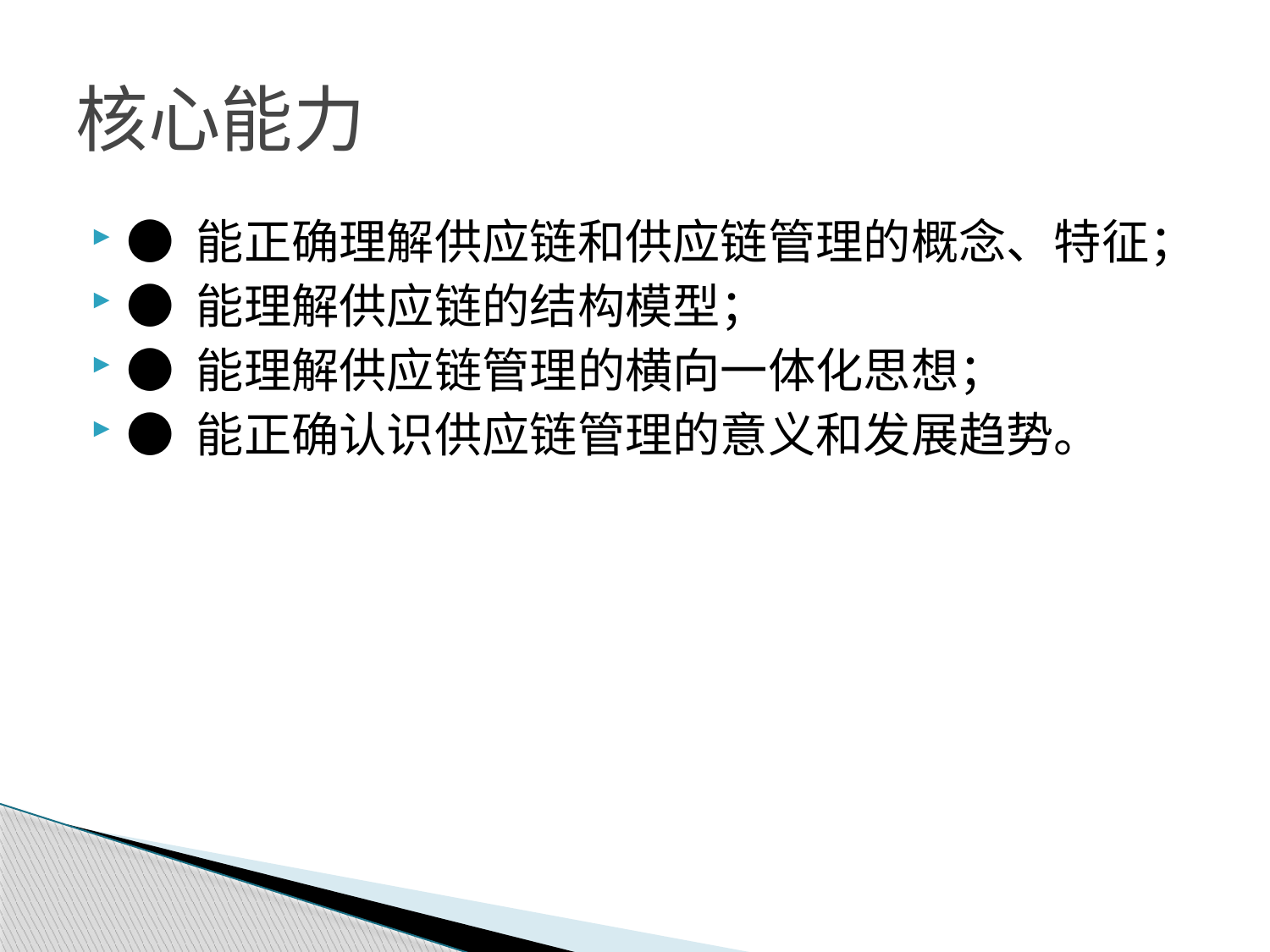

# 核心能力
● 能正确理解供应链和供应链管理的概念、特征；
● 能理解供应链的结构模型；
● 能理解供应链管理的横向一体化思想；
● 能正确认识供应链管理的意义和发展趋势。